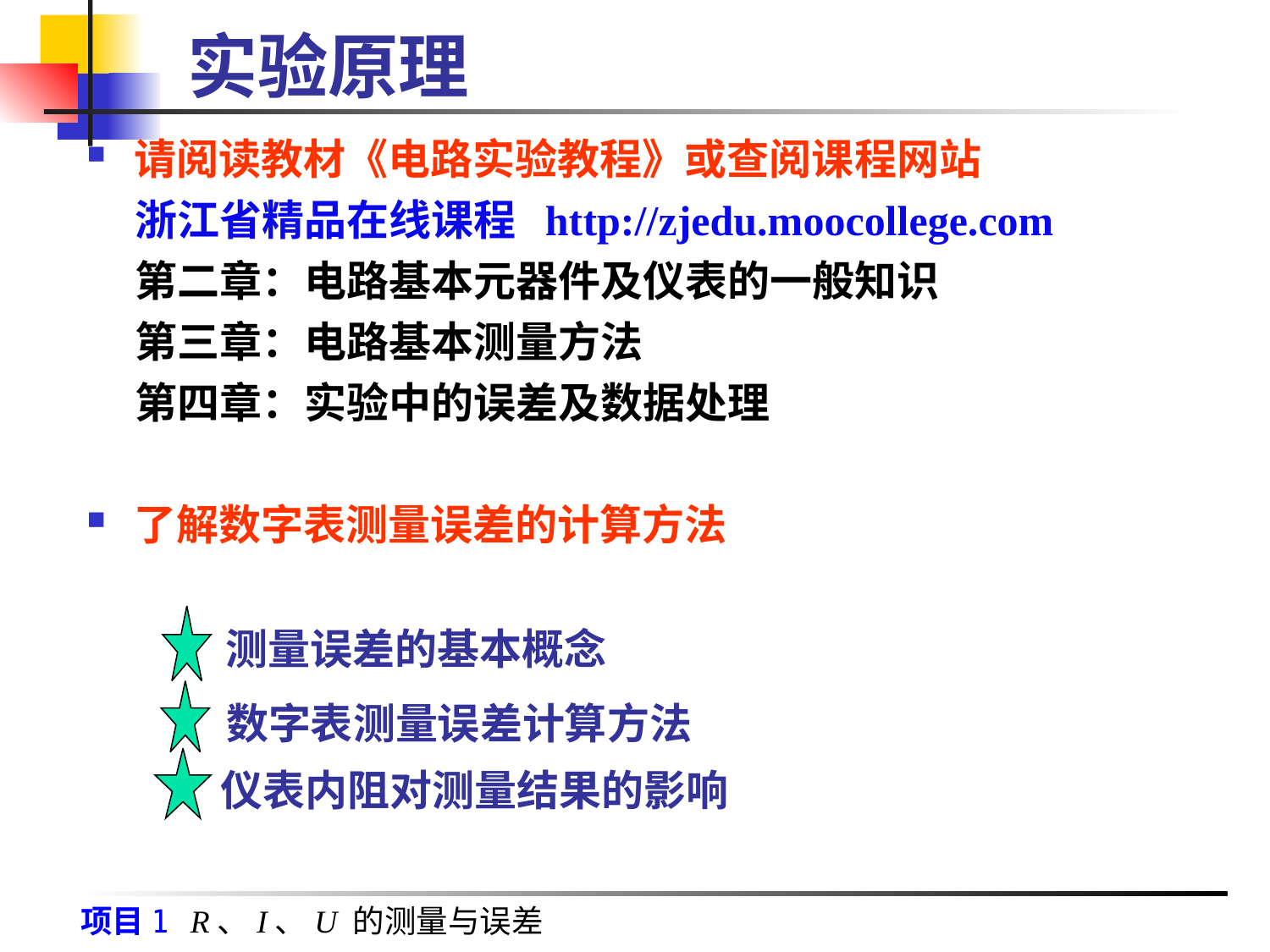

# 实验原理
请阅读教材《电路实验教程》或查阅课程网站
    浙江省精品在线课程  http://zjedu.moocollege.com
    第二章：电路基本元器件及仪表的一般知识
    第三章：电路基本测量方法
    第四章：实验中的误差及数据处理

了解数字表测量误差的计算方法

测量误差的基本概念
数字表测量误差计算方法

仪表内阻对测量结果的影响